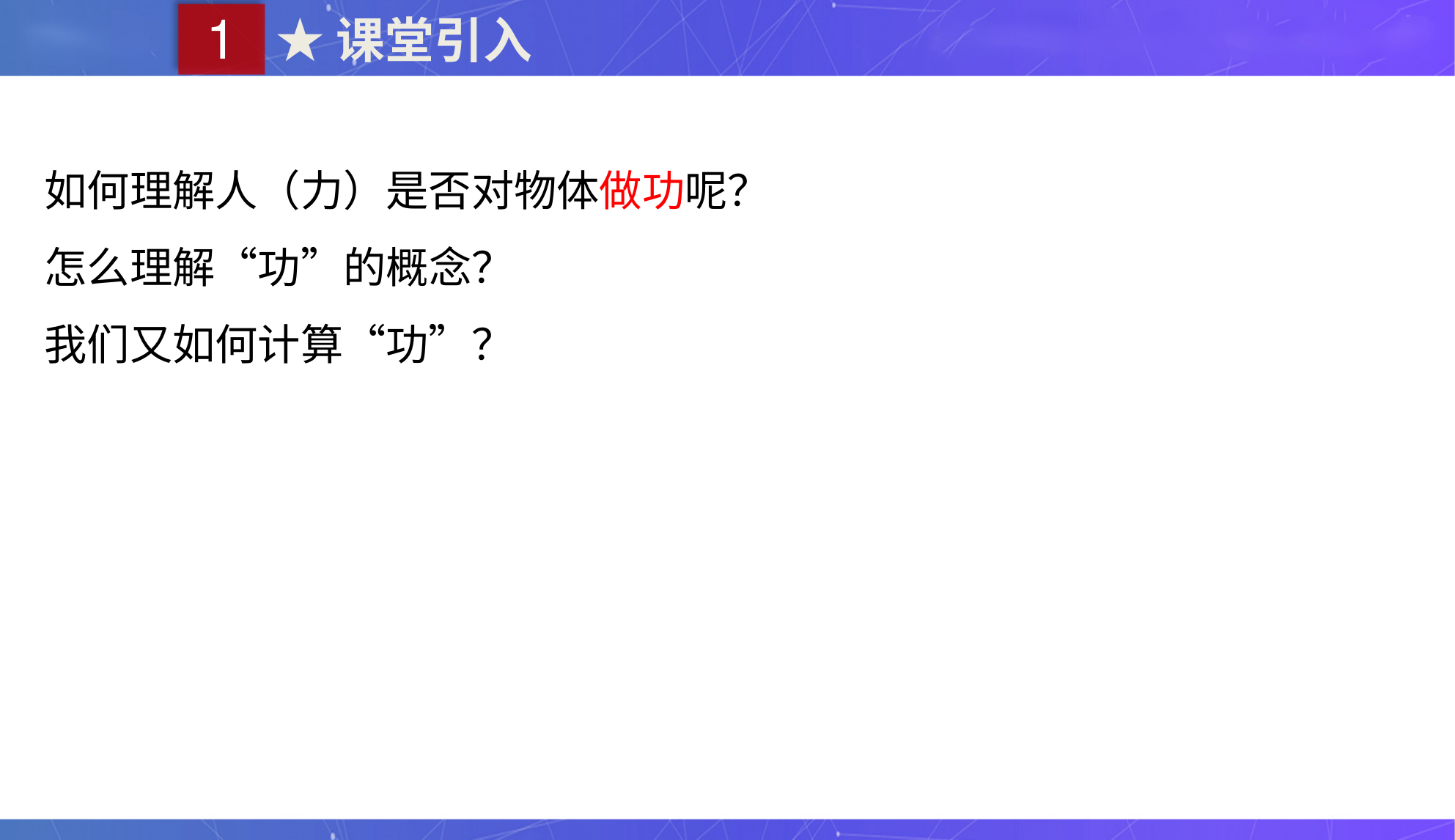

1
★课堂引入
如何理解人（力）是否对物体做功呢？
怎么理解“功”的概念？
我们又如何计算“功”？